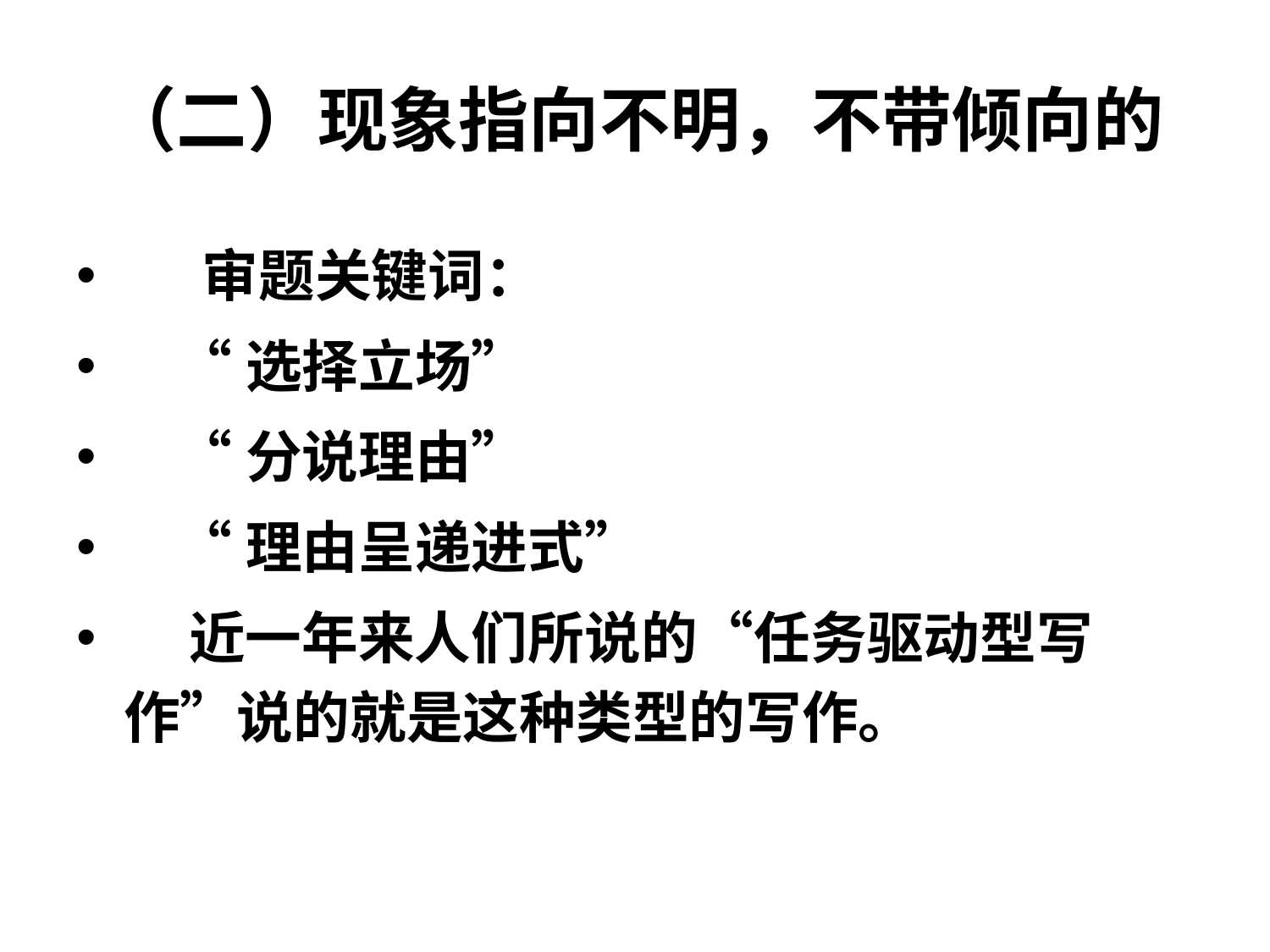

# （二）现象指向不明，不带倾向的
     审题关键词：
    “选择立场”
    “分说理由”
    “理由呈递进式”
    近一年来人们所说的“任务驱动型写作”说的就是这种类型的写作。